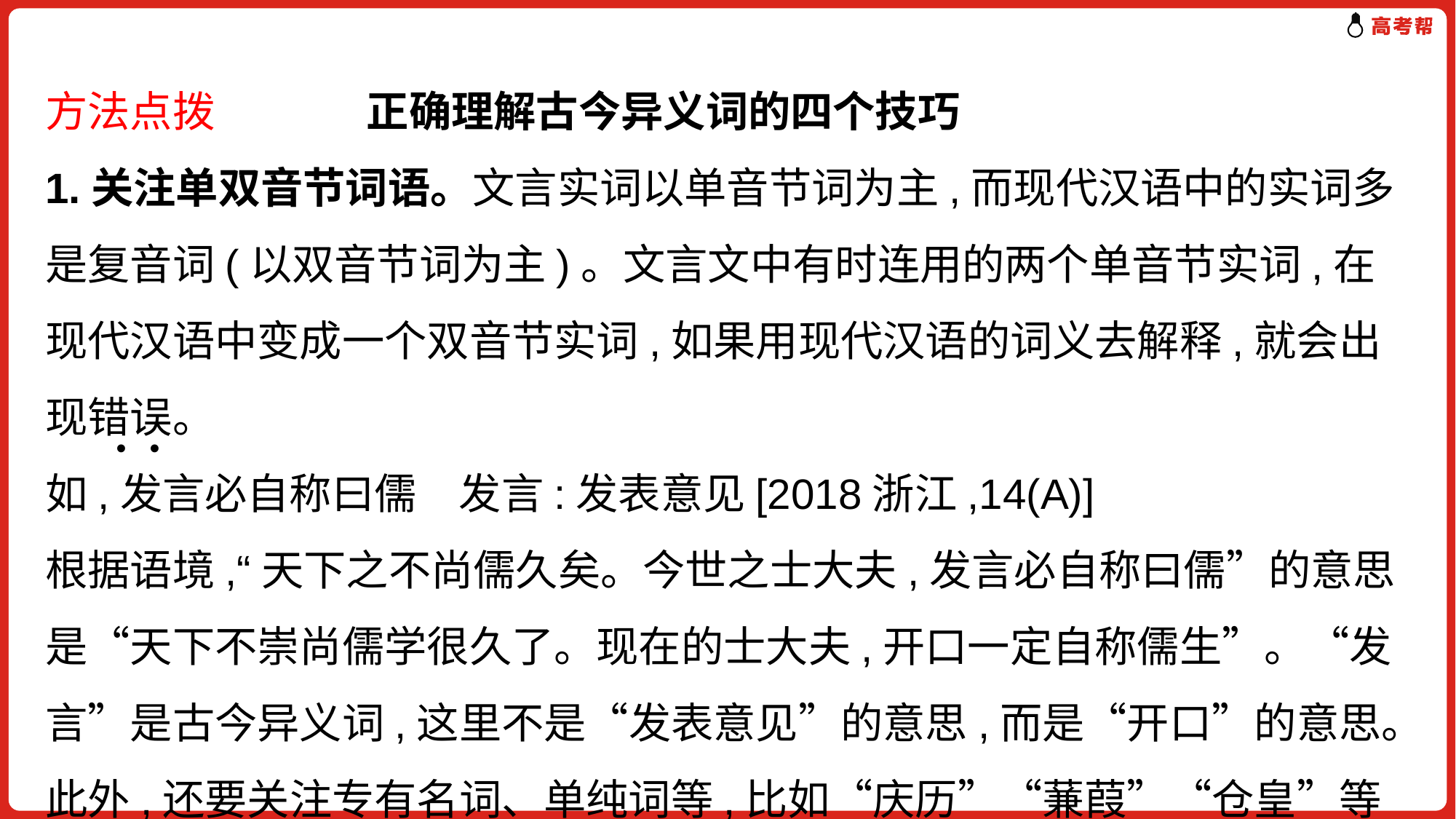

方法点拨                正确理解古今异义词的四个技巧
1.关注单双音节词语。文言实词以单音节词为主,而现代汉语中的实词多是复音词(以双音节词为主)。文言文中有时连用的两个单音节实词,在现代汉语中变成一个双音节实词,如果用现代汉语的词义去解释,就会出现错误。
如,发言必自称曰儒　发言:发表意见[2018浙江,14(A)]
根据语境,“天下之不尚儒久矣。今世之士大夫,发言必自称曰儒”的意思是“天下不崇尚儒学很久了。现在的士大夫,开口一定自称儒生”。“发言”是古今异义词,这里不是“发表意见”的意思,而是“开口”的意思。此外,还要关注专有名词、单纯词等,比如“庆历”“蒹葭”“仓皇”等都
. .